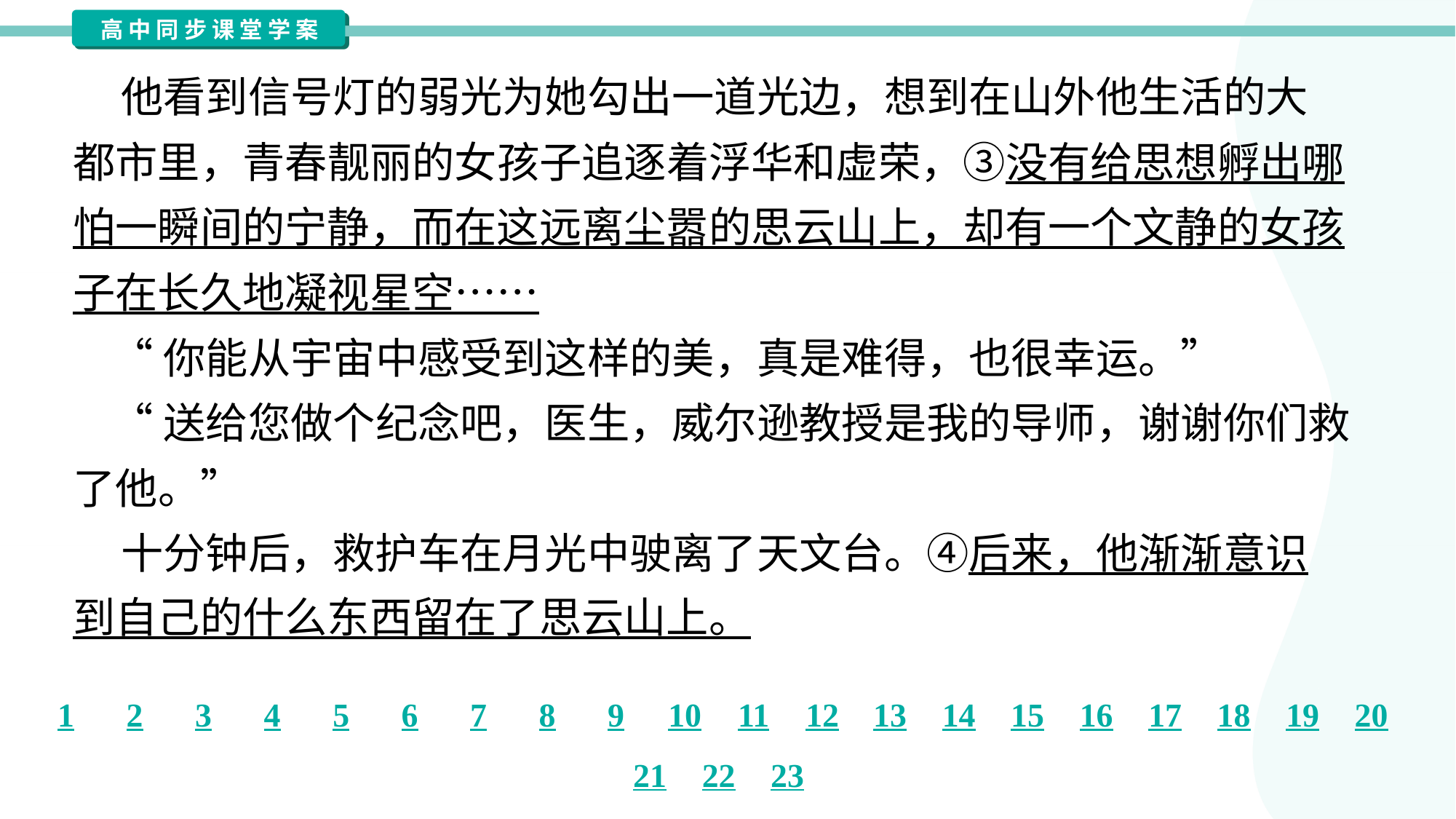

他看到信号灯的弱光为她勾出一道光边，想到在山外他生活的大
都市里，青春靓丽的女孩子追逐着浮华和虚荣，③没有给思想孵出哪
怕一瞬间的宁静，而在这远离尘嚣的思云山上，却有一个文静的女孩
子在长久地凝视星空……
    “你能从宇宙中感受到这样的美，真是难得，也很幸运。”
    “送给您做个纪念吧，医生，威尔逊教授是我的导师，谢谢你们救
了他。”
    十分钟后，救护车在月光中驶离了天文台。④后来，他渐渐意识
到自己的什么东西留在了思云山上。#1.1.28
（摘编自《思想者》）#1.1.29